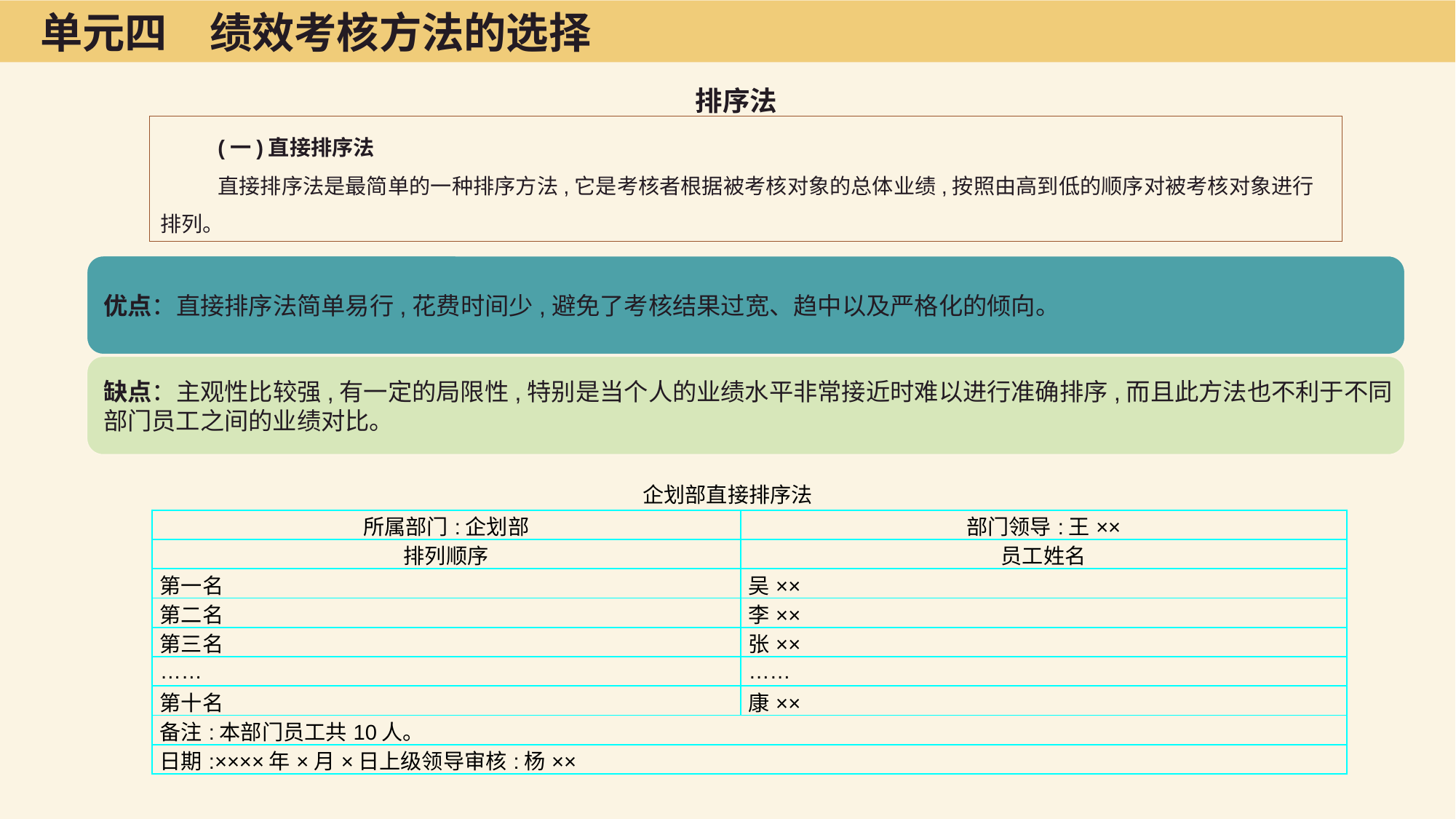

单元四　绩效考核方法的选择
排序法
(一)直接排序法
直接排序法是最简单的一种排序方法,它是考核者根据被考核对象的总体业绩,按照由高到低的顺序对被考核对象进行排列。
优点：直接排序法简单易行,花费时间少,避免了考核结果过宽、趋中以及严格化的倾向。
缺点：主观性比较强,有一定的局限性,特别是当个人的业绩水平非常接近时难以进行准确排序,而且此方法也不利于不同部门员工之间的业绩对比。
企划部直接排序法
| 所属部门:企划部 | 部门领导:王×× |
| --- | --- |
| 排列顺序 | 员工姓名 |
| 第一名 | 吴×× |
| 第二名 | 李×× |
| 第三名 | 张×× |
| …… | …… |
| 第十名 | 康×× |
| 备注:本部门员工共10人。 |  |
| 日期:××××年×月×日上级领导审核:杨×× |  |